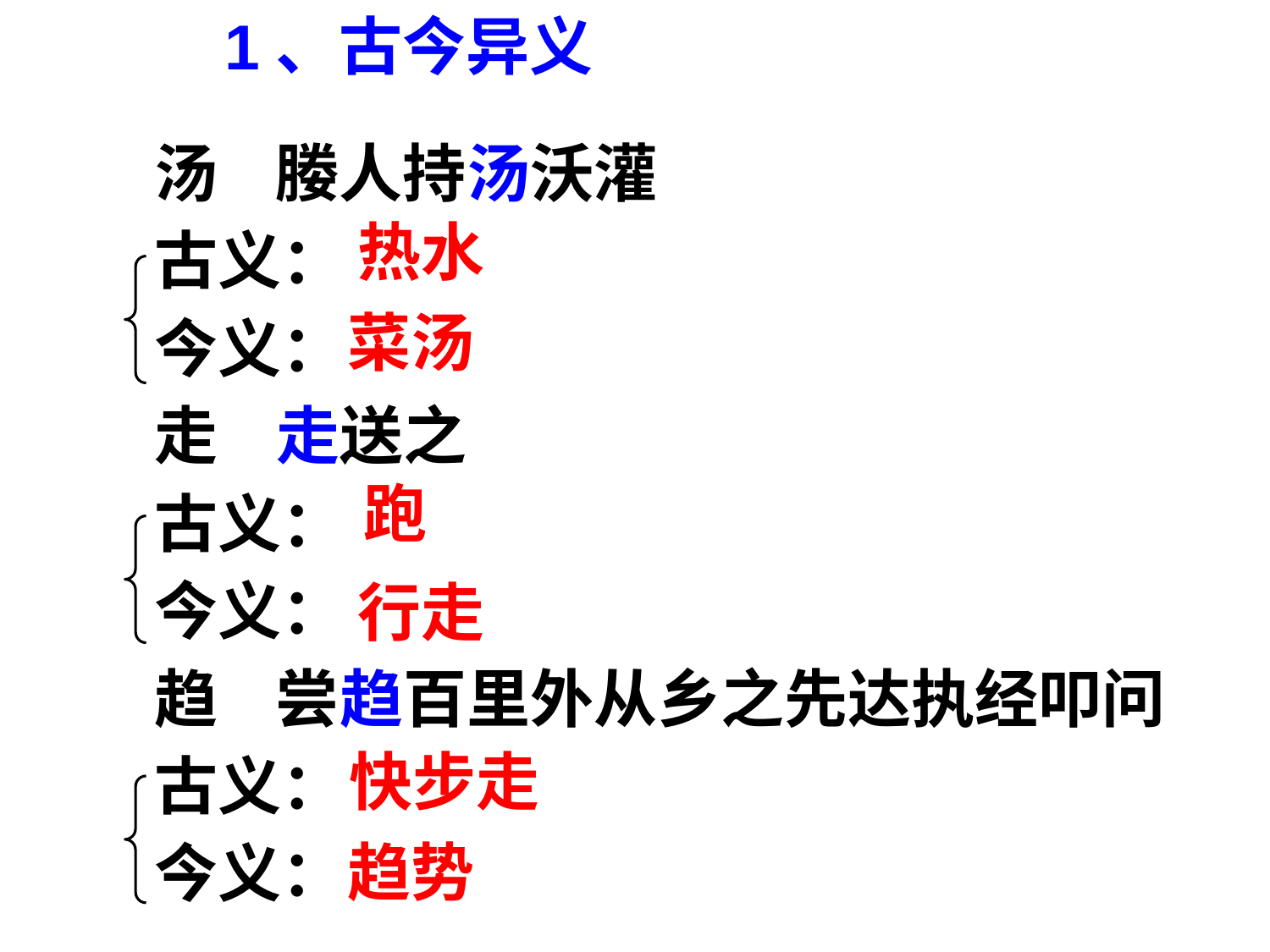

1、古今异义
汤    媵人持汤沃灌
古义：
今义：
走    走送之
古义：
今义：
趋    尝趋百里外从乡之先达执经叩问
古义：
今义：
热水

菜汤
跑

行走
快步走

趋势